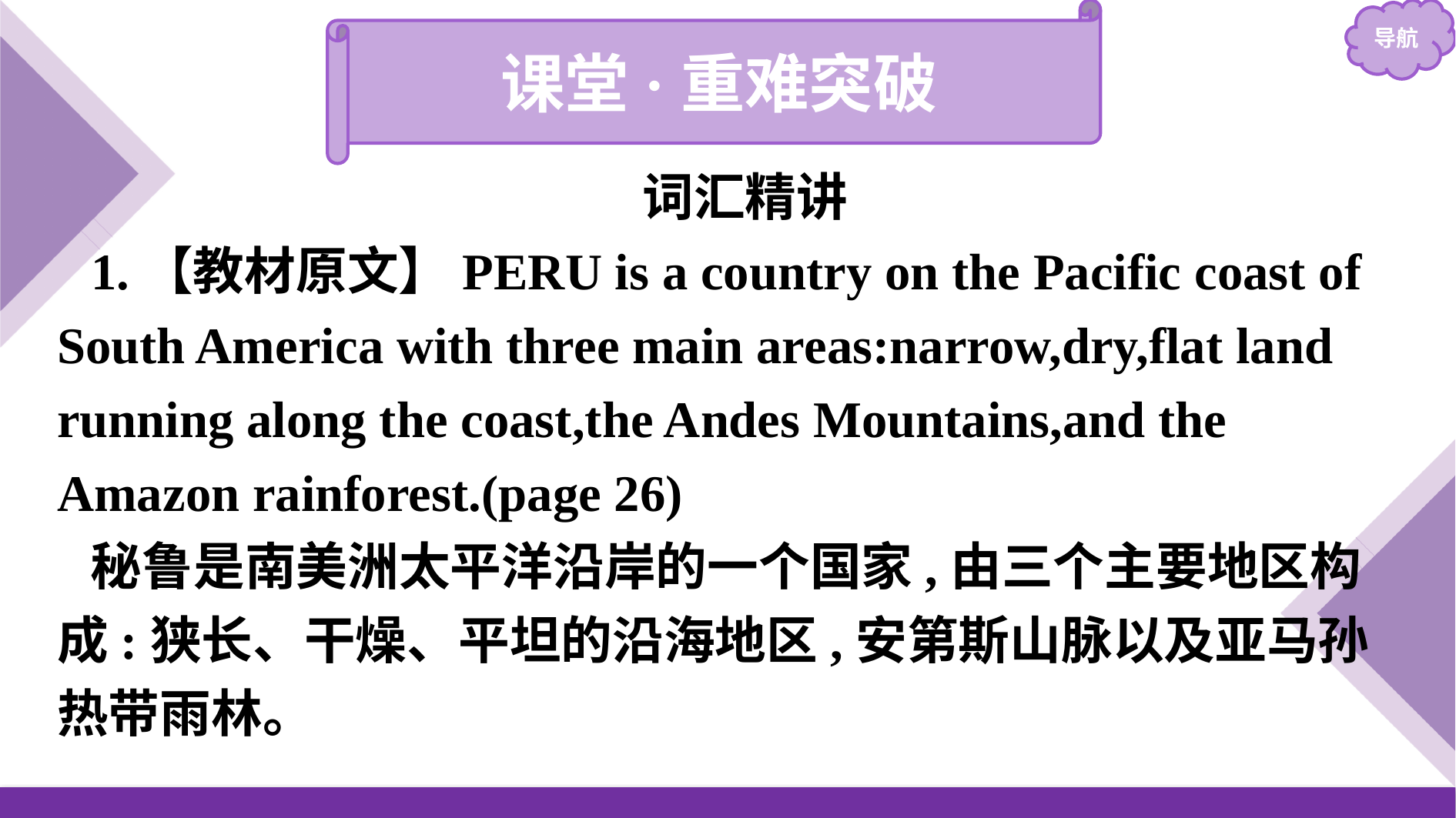

课堂·重难突破
词汇精讲
1.【教材原文】PERU is a country on the Pacific coast of South America with three main areas:narrow,dry,flat land running along the coast,the Andes Mountains,and the Amazon rainforest.(page 26)
秘鲁是南美洲太平洋沿岸的一个国家,由三个主要地区构成:狭长、干燥、平坦的沿海地区,安第斯山脉以及亚马孙热带雨林。